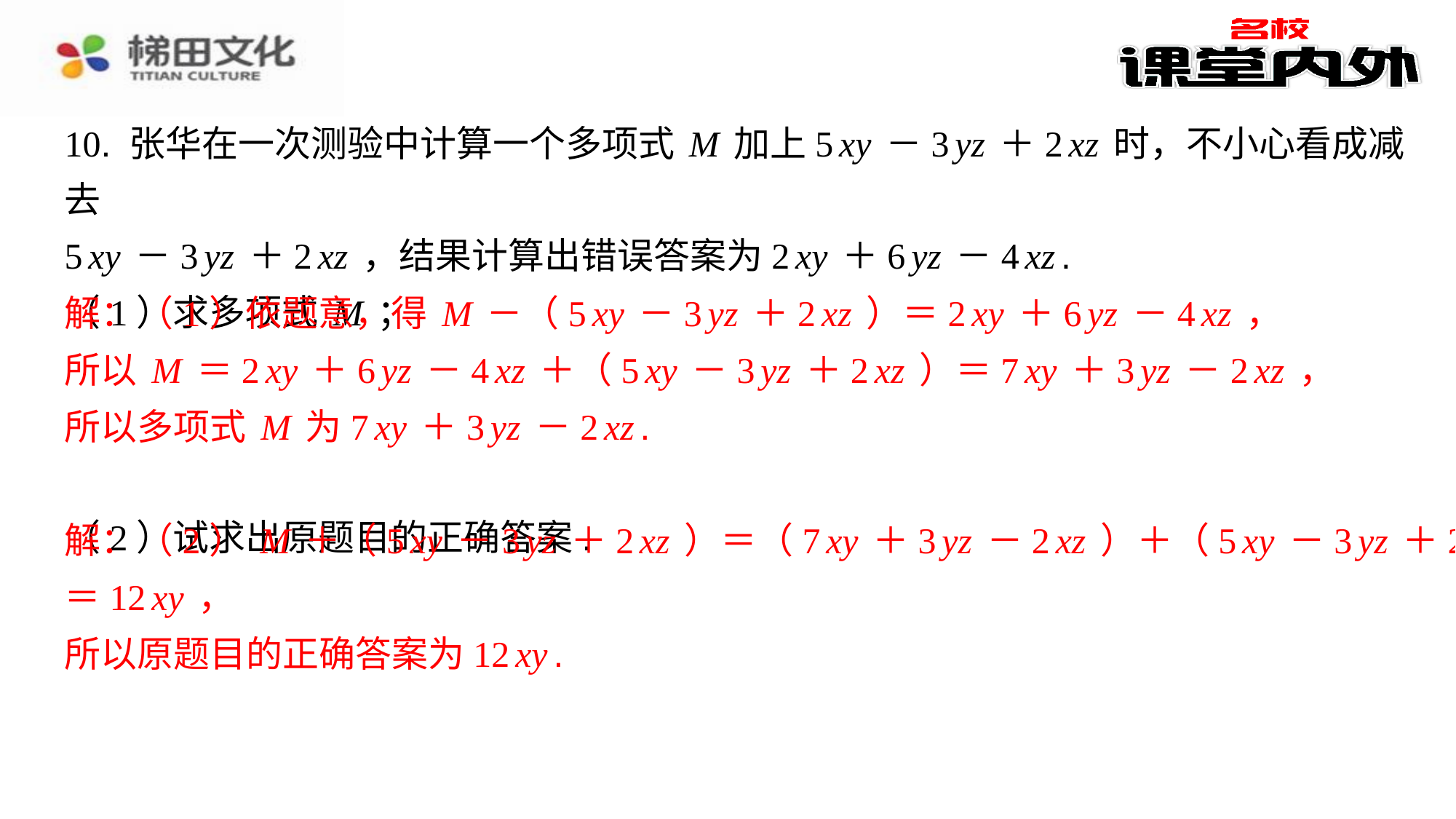

10. 张华在一次测验中计算一个多项式M加上5xy－3yz＋2xz时，不小心看成减去
5xy－3yz＋2xz，结果计算出错误答案为2xy＋6yz－4xz.
（1）求多项式M；
解：（1）依题意，得M－（5xy－3yz＋2xz）＝2xy＋6yz－4xz，
所以M＝2xy＋6yz－4xz＋（5xy－3yz＋2xz）＝7xy＋3yz－2xz，
所以多项式M为7xy＋3yz－2xz.
（2）试求出原题目的正确答案.
解：（2）M＋（5xy－3yz＋2xz）＝（7xy＋3yz－2xz）＋（5xy－3yz＋2xz）
＝12xy，
所以原题目的正确答案为12xy.
解：（1）依题意，得M－（5xy－3yz＋2xz）＝2xy＋6yz－4xz，
所以M＝2xy＋6yz－4xz＋（5xy－3yz＋2xz）＝7xy＋3yz－2xz，
所以多项式M为7xy＋3yz－2xz.
解：（2）M＋（5xy－3yz＋2xz）＝（7xy＋3yz－2xz）＋（5xy－3yz＋2xz）
＝12xy，
所以原题目的正确答案为12xy.